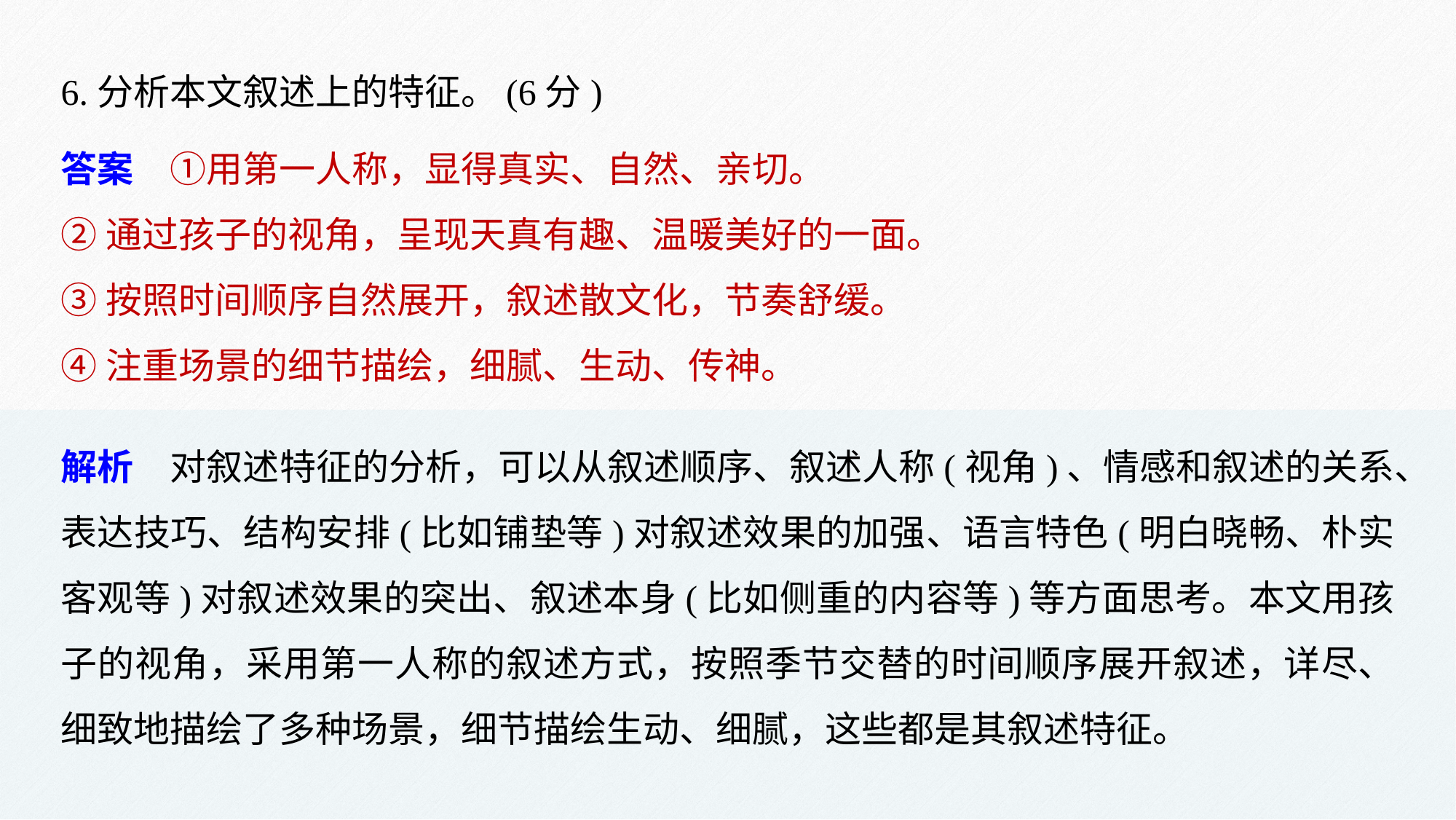

6.分析本文叙述上的特征。(6分)
答案　①用第一人称，显得真实、自然、亲切。
②通过孩子的视角，呈现天真有趣、温暖美好的一面。
③按照时间顺序自然展开，叙述散文化，节奏舒缓。
④注重场景的细节描绘，细腻、生动、传神。
解析　对叙述特征的分析，可以从叙述顺序、叙述人称(视角)、情感和叙述的关系、表达技巧、结构安排(比如铺垫等)对叙述效果的加强、语言特色(明白晓畅、朴实客观等)对叙述效果的突出、叙述本身(比如侧重的内容等)等方面思考。本文用孩子的视角，采用第一人称的叙述方式，按照季节交替的时间顺序展开叙述，详尽、细致地描绘了多种场景，细节描绘生动、细腻，这些都是其叙述特征。